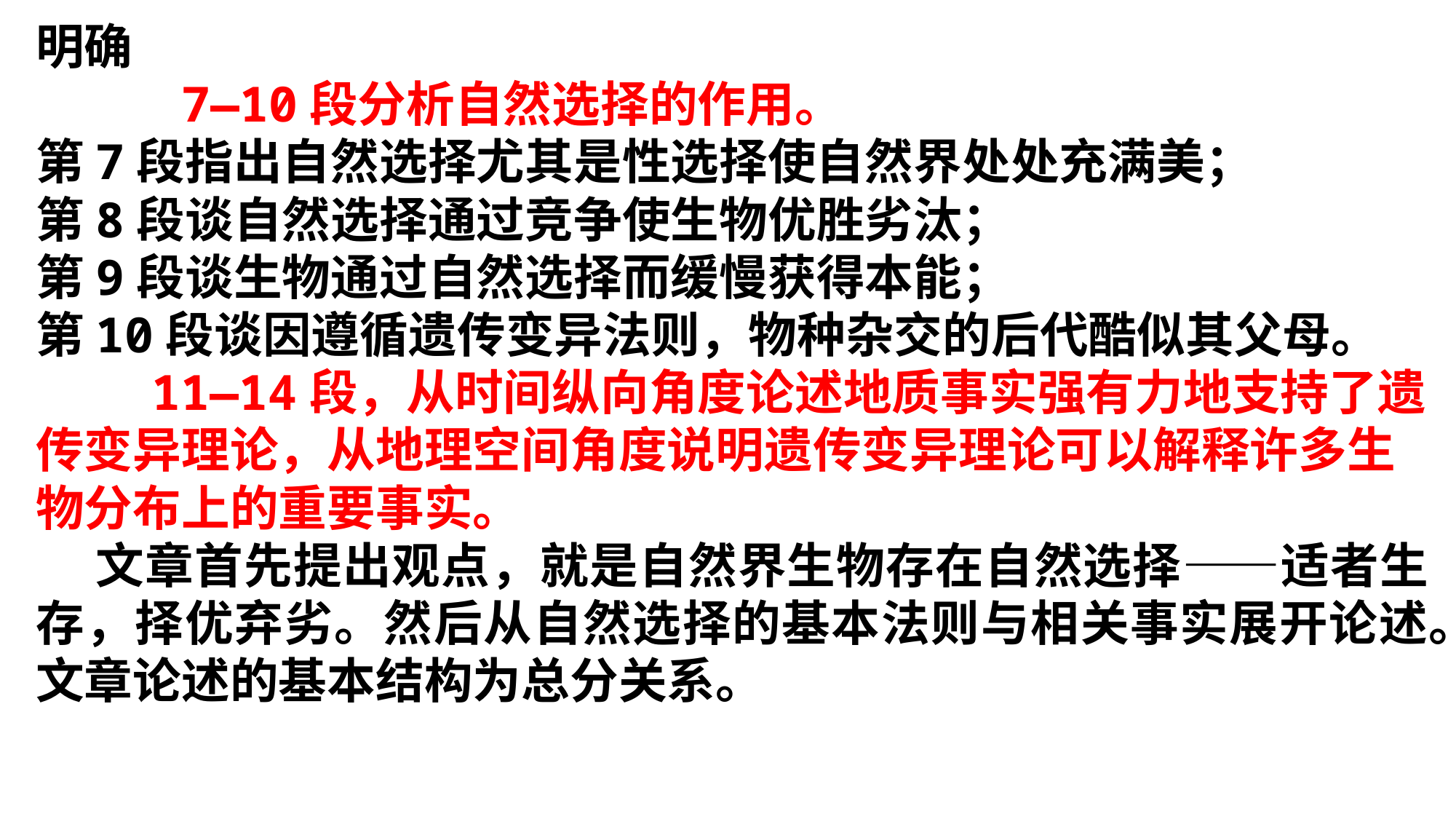

明确
     7—10段分析自然选择的作用。
第7段指出自然选择尤其是性选择使自然界处处充满美；
第8段谈自然选择通过竞争使生物优胜劣汰；
第9段谈生物通过自然选择而缓慢获得本能；
第10段谈因遵循遗传变异法则，物种杂交的后代酷似其父母。
    11—14段，从时间纵向角度论述地质事实强有力地支持了遗传变异理论，从地理空间角度说明遗传变异理论可以解释许多生物分布上的重要事实。
    文章首先提出观点，就是自然界生物存在自然选择——适者生存，择优弃劣。然后从自然选择的基本法则与相关事实展开论述。文章论述的基本结构为总分关系。